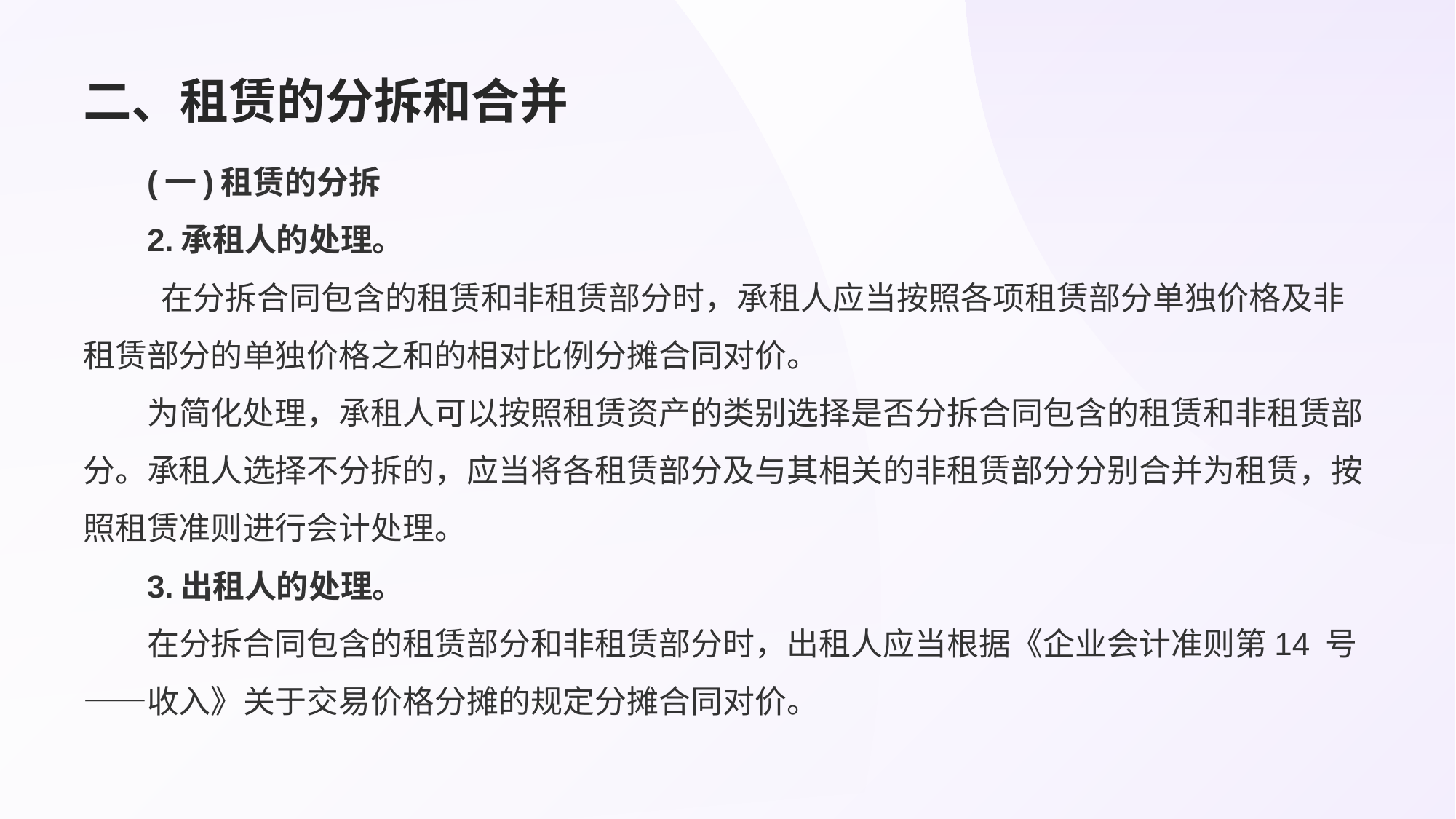

# 二、租赁的分拆和合并
(一)租赁的分拆
2.承租人的处理。
 在分拆合同包含的租赁和非租赁部分时，承租人应当按照各项租赁部分单独价格及非 租赁部分的单独价格之和的相对比例分摊合同对价。
为简化处理，承租人可以按照租赁资产的类别选择是否分拆合同包含的租赁和非租赁部分。承租人选择不分拆的，应当将各租赁部分及与其相关的非租赁部分分别合并为租赁，按照租赁准则进行会计处理。
3.出租人的处理。
在分拆合同包含的租赁部分和非租赁部分时，出租人应当根据《企业会计准则第14 号——收入》关于交易价格分摊的规定分摊合同对价。